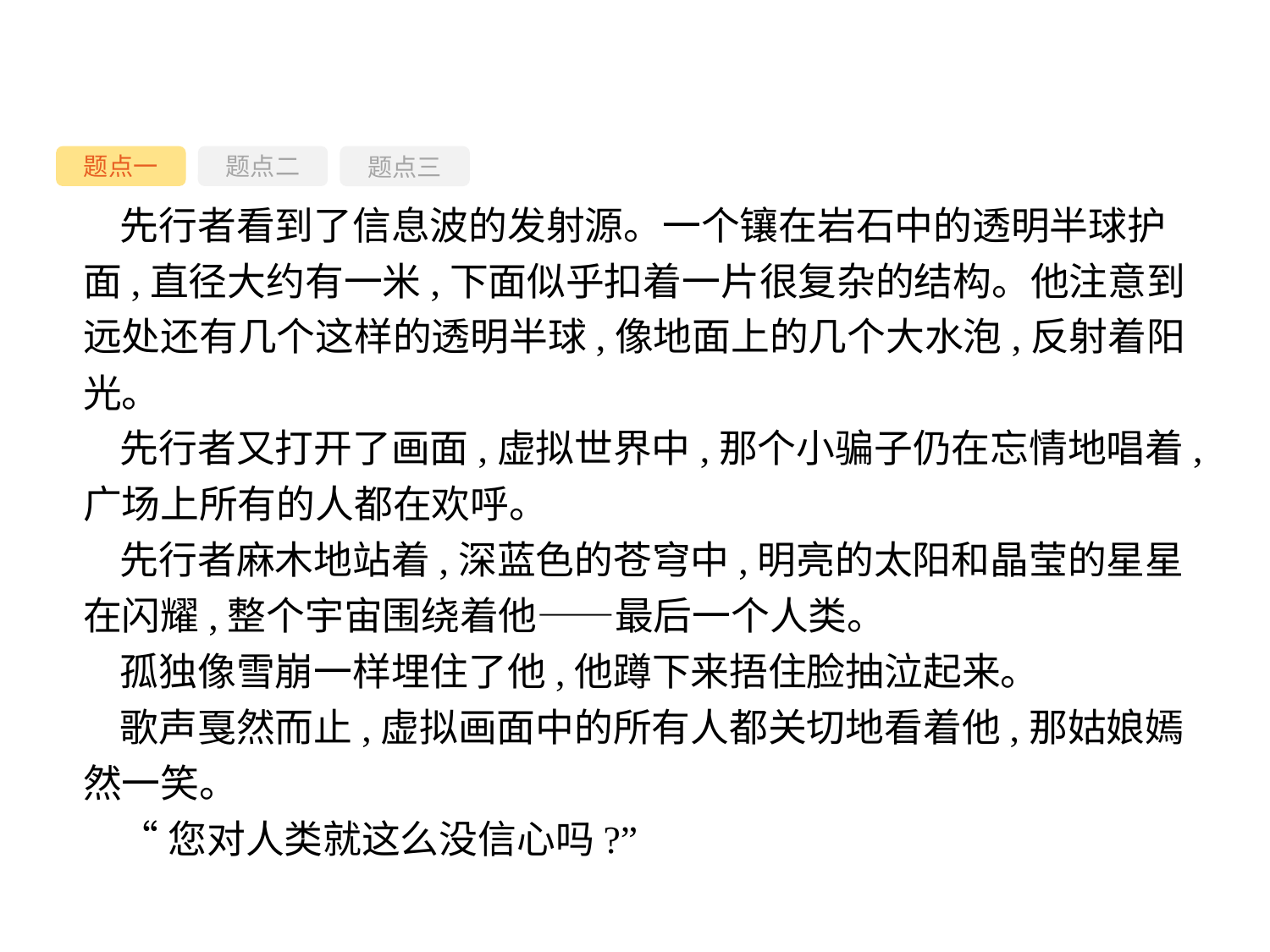

题点一
题点三
题点二
先行者看到了信息波的发射源。一个镶在岩石中的透明半球护面,直径大约有一米,下面似乎扣着一片很复杂的结构。他注意到远处还有几个这样的透明半球,像地面上的几个大水泡,反射着阳光。
先行者又打开了画面,虚拟世界中,那个小骗子仍在忘情地唱着,广场上所有的人都在欢呼。
先行者麻木地站着,深蓝色的苍穹中,明亮的太阳和晶莹的星星在闪耀,整个宇宙围绕着他——最后一个人类。
孤独像雪崩一样埋住了他,他蹲下来捂住脸抽泣起来。
歌声戛然而止,虚拟画面中的所有人都关切地看着他,那姑娘嫣然一笑。
“您对人类就这么没信心吗?”
-57-